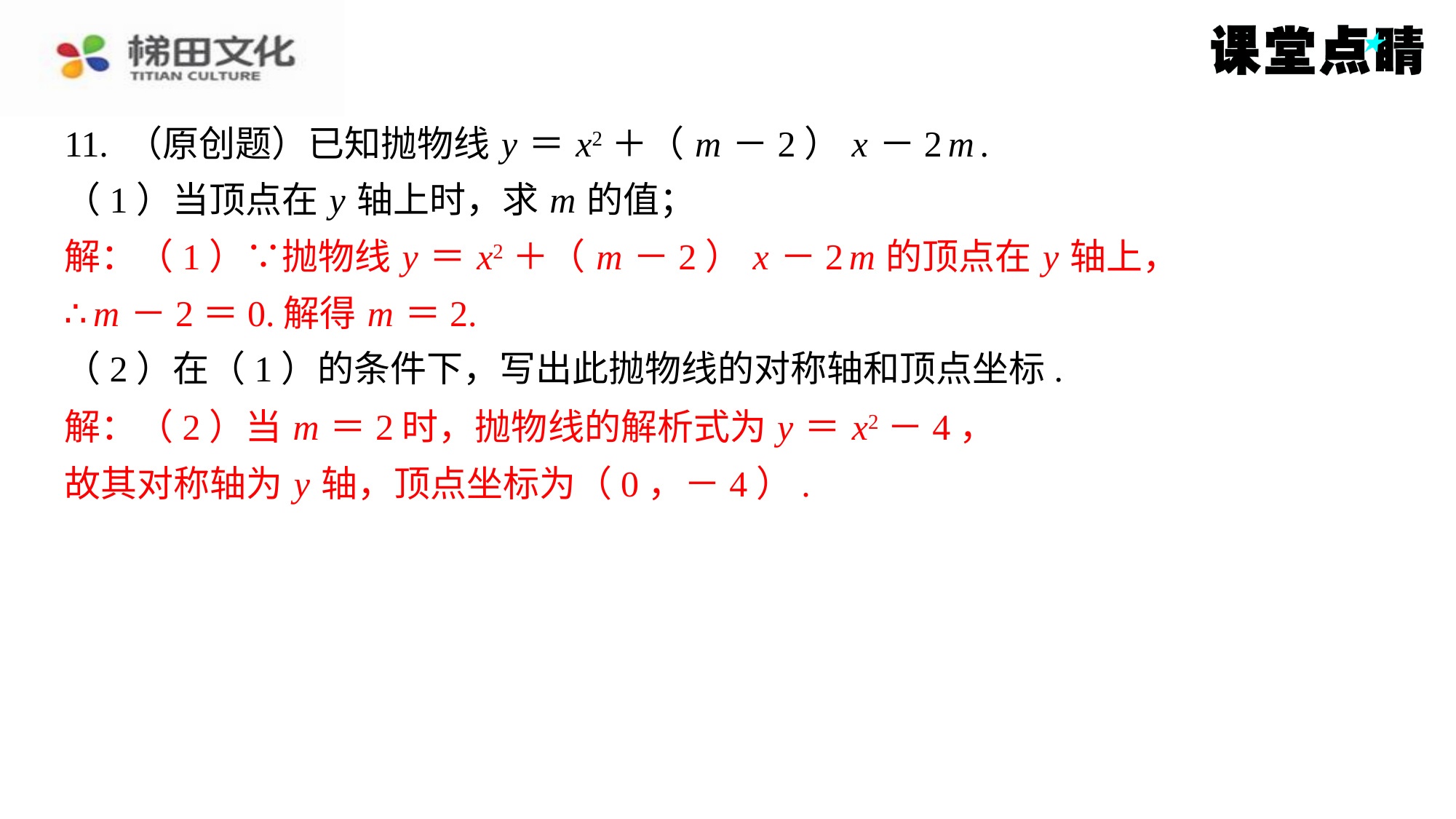

11. （原创题）已知抛物线 y ＝ x2＋（ m －2） x －2 m .
（1）当顶点在 y 轴上时，求 m 的值；
解：（1）∵抛物线 y ＝ x2＋（ m －2） x －2 m 的顶点在 y 轴上，
∴ m －2＝0.解得 m ＝2.
（2）在（1）的条件下，写出此抛物线的对称轴和顶点坐标.
解：（2）当 m ＝2时，抛物线的解析式为 y ＝ x2－4，
故其对称轴为 y 轴，顶点坐标为（0，－4）.
解：（1）∵抛物线 y ＝ x2＋（ m －2） x －2 m 的顶点在 y 轴上，
∴ m －2＝0.解得 m ＝2.
解：（2）当 m ＝2时，抛物线的解析式为 y ＝ x2－4，
故其对称轴为 y 轴，顶点坐标为（0，－4）.